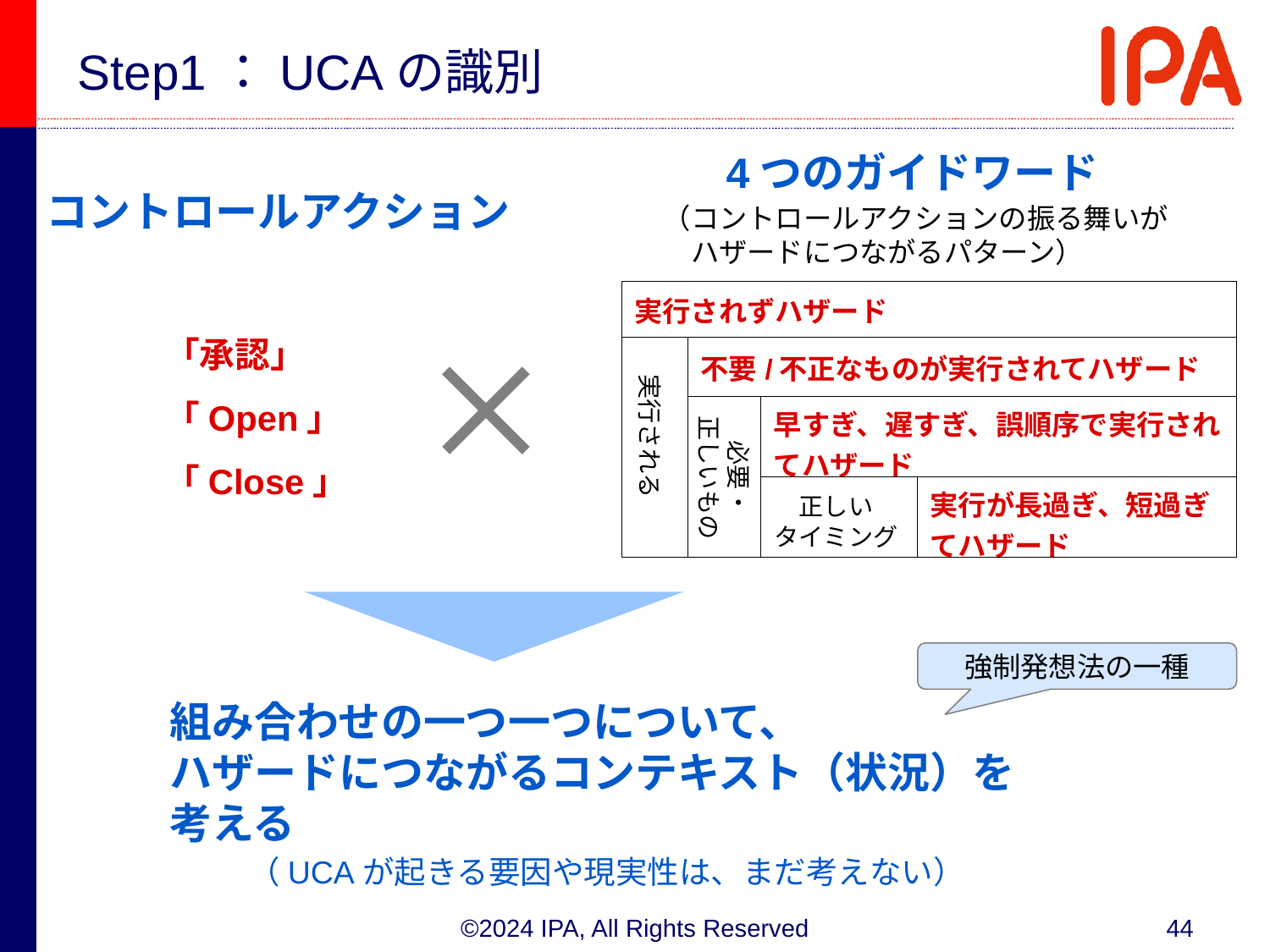

# Step1：UCAの識別
4つのガイドワード
コントロールアクション
（コントロールアクションの振る舞いが
　ハザードにつながるパターン）
| 実行されずハザード |  |  |  |
| --- | --- | --- | --- |
|  | 不要/不正なものが実行されてハザード |  |  |
|  |  | 早すぎ、遅すぎ、誤順序で実行されてハザード |  |
|  |  |  | 実行が長過ぎ、短過ぎてハザード |
「承認」
「Open」
「Close」
実行される
必要・
正しいもの
正しい
タイミング

強制発想法の一種
組み合わせの一つ一つについて、
ハザードにつながるコンテキスト（状況）を
考える
（UCAが起きる要因や現実性は、まだ考えない）
©2024 IPA, All Rights Reserved
44